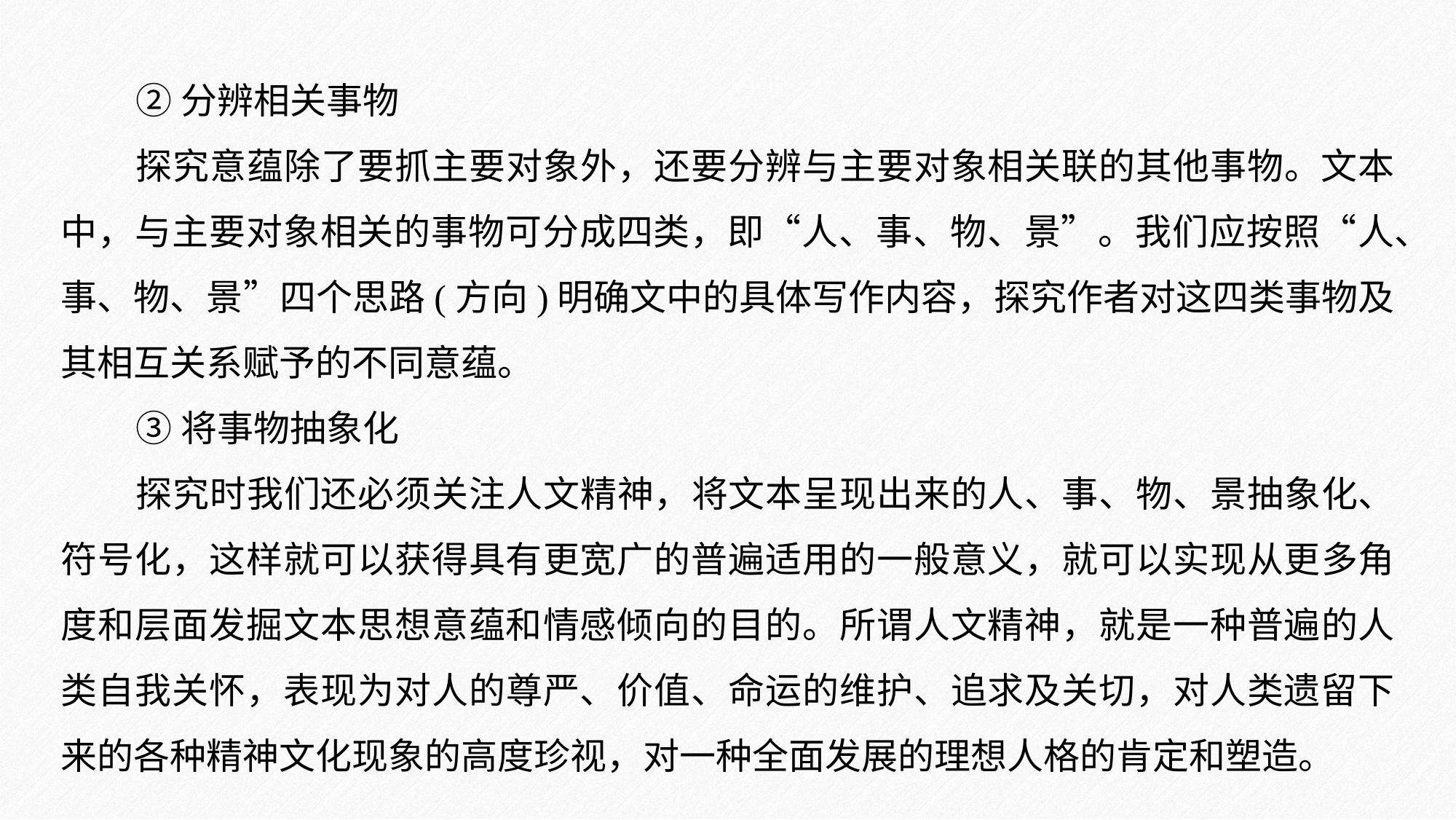

②分辨相关事物
探究意蕴除了要抓主要对象外，还要分辨与主要对象相关联的其他事物。文本中，与主要对象相关的事物可分成四类，即“人、事、物、景”。我们应按照“人、事、物、景”四个思路(方向)明确文中的具体写作内容，探究作者对这四类事物及其相互关系赋予的不同意蕴。
③将事物抽象化
探究时我们还必须关注人文精神，将文本呈现出来的人、事、物、景抽象化、符号化，这样就可以获得具有更宽广的普遍适用的一般意义，就可以实现从更多角度和层面发掘文本思想意蕴和情感倾向的目的。所谓人文精神，就是一种普遍的人类自我关怀，表现为对人的尊严、价值、命运的维护、追求及关切，对人类遗留下来的各种精神文化现象的高度珍视，对一种全面发展的理想人格的肯定和塑造。